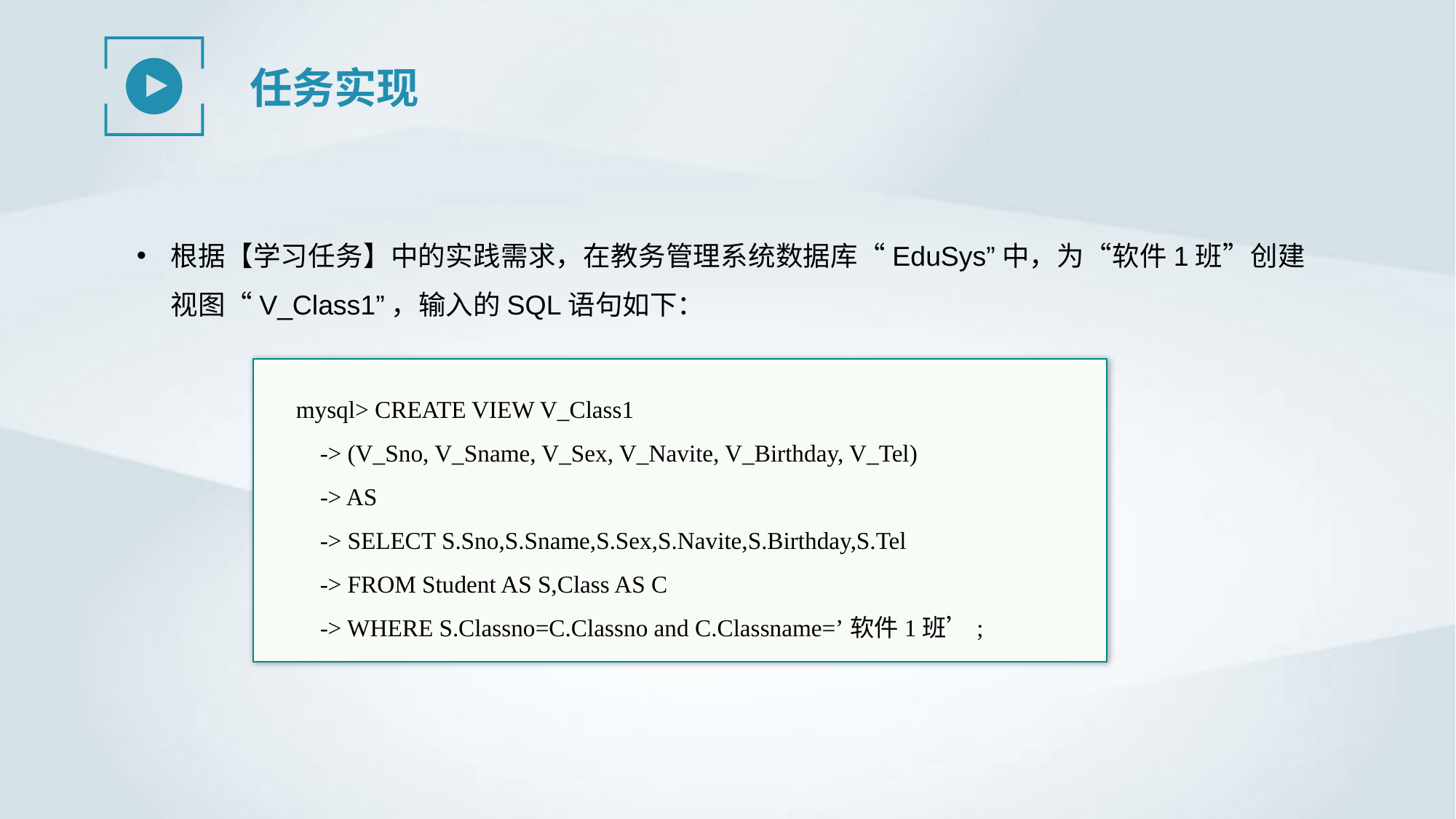

任务实现
根据【学习任务】中的实践需求，在教务管理系统数据库“EduSys”中，为“软件1班”创建视图“V_Class1”，输入的SQL语句如下：
mysql> CREATE VIEW V_Class1
    -> (V_Sno, V_Sname, V_Sex, V_Navite, V_Birthday, V_Tel)
    -> AS
    -> SELECT S.Sno,S.Sname,S.Sex,S.Navite,S.Birthday,S.Tel
    -> FROM Student AS S,Class AS C
    -> WHERE S.Classno=C.Classno and C.Classname=’软件1班’;